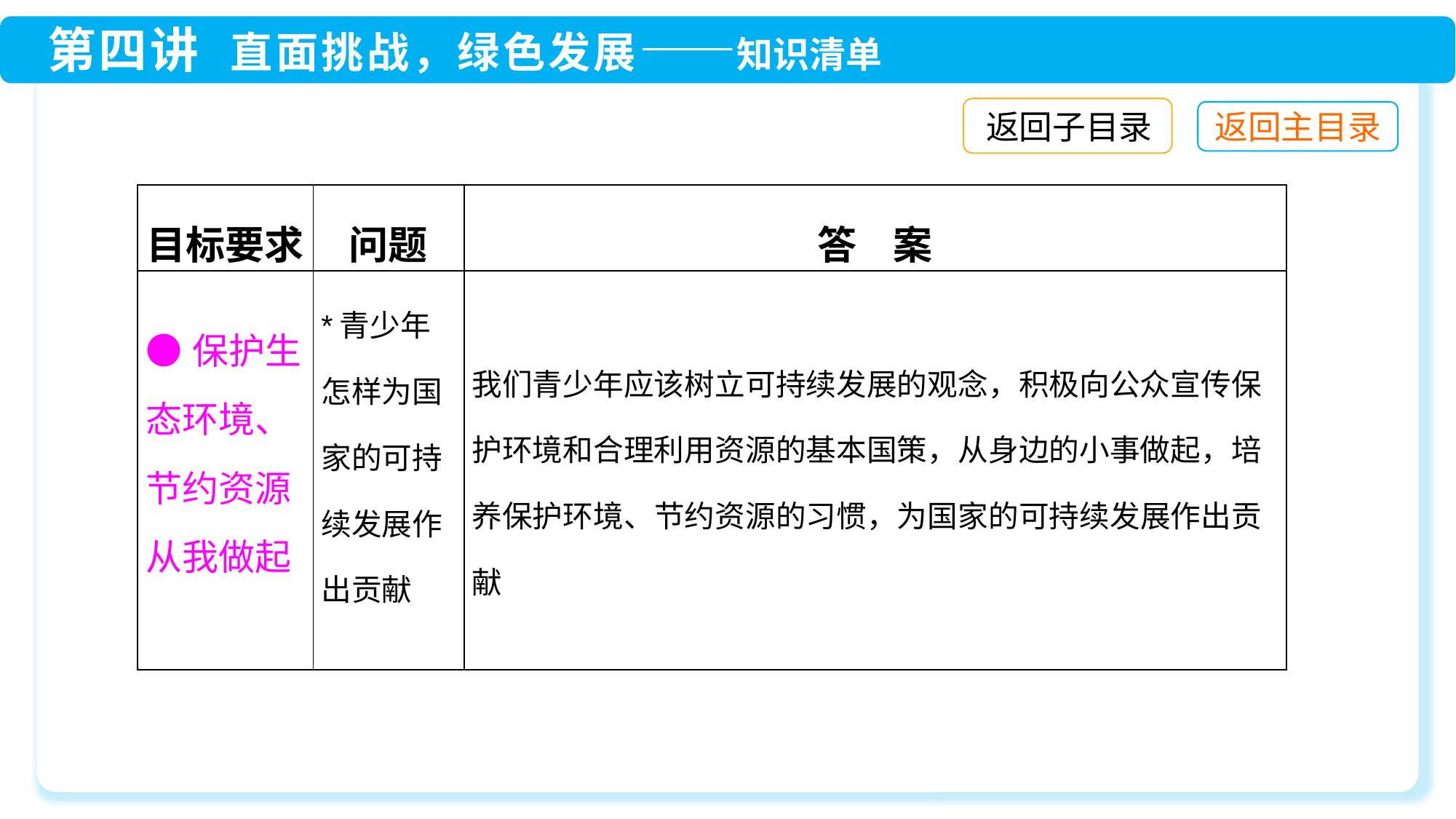

返回子目录
| 目标要求 | 问题 | 答 案 |
| --- | --- | --- |
| ●保护生态环境、节约资源从我做起 | \*青少年怎样为国家的可持续发展作出贡献 | 我们青少年应该树立可持续发展的观念，积极向公众宣传保护环境和合理利用资源的基本国策，从身边的小事做起，培养保护环境、节约资源的习惯，为国家的可持续发展作出贡献 |